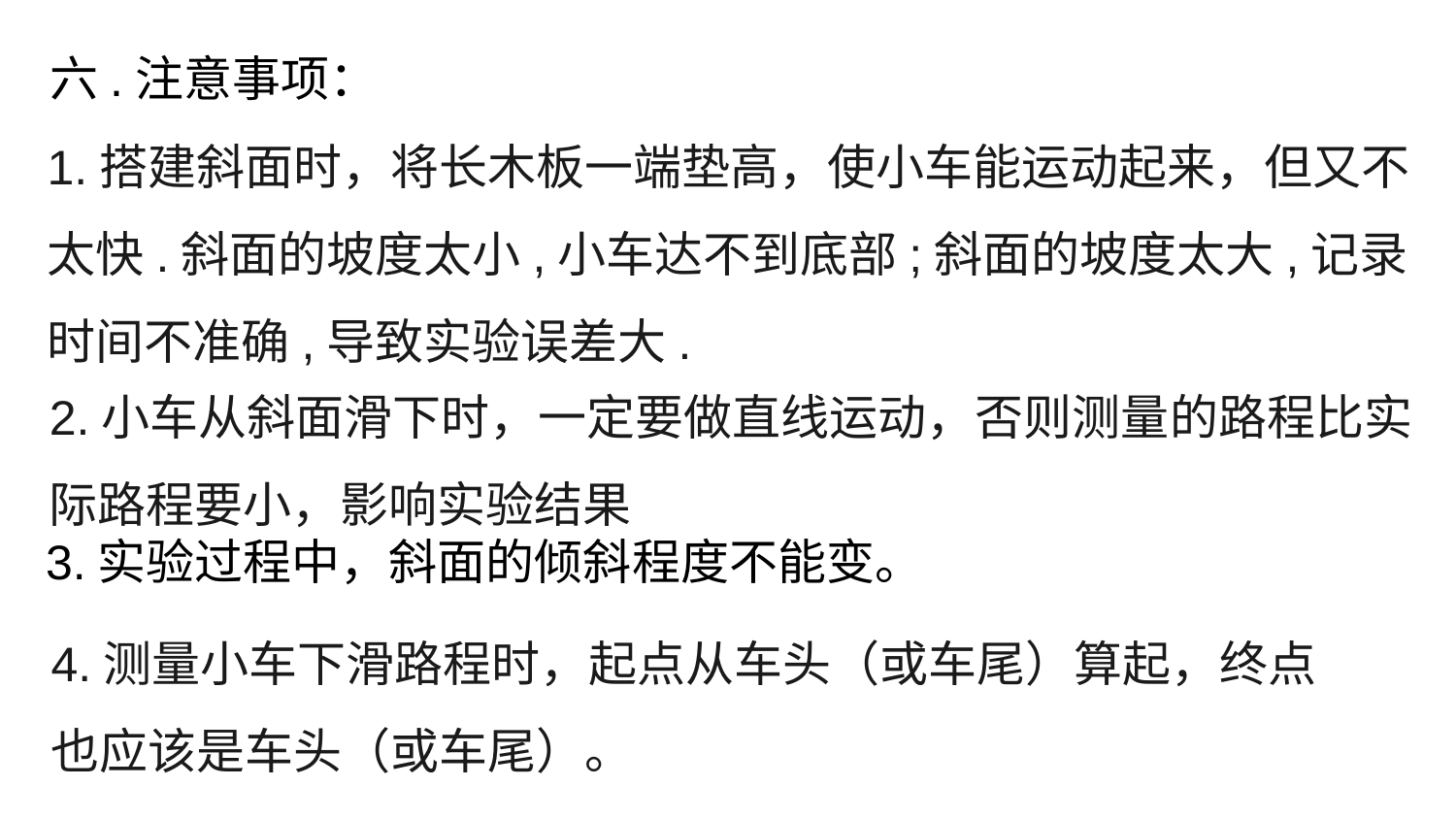

六.注意事项：
1.搭建斜面时，将长木板一端垫高，使小车能运动起来，但又不太快.斜面的坡度太小,小车达不到底部;斜面的坡度太大,记录时间不准确,导致实验误差大.
2.小车从斜面滑下时，一定要做直线运动，否则测量的路程比实际路程要小，影响实验结果
3.实验过程中，斜面的倾斜程度不能变。
4.测量小车下滑路程时，起点从车头（或车尾）算起，终点也应该是车头（或车尾）。